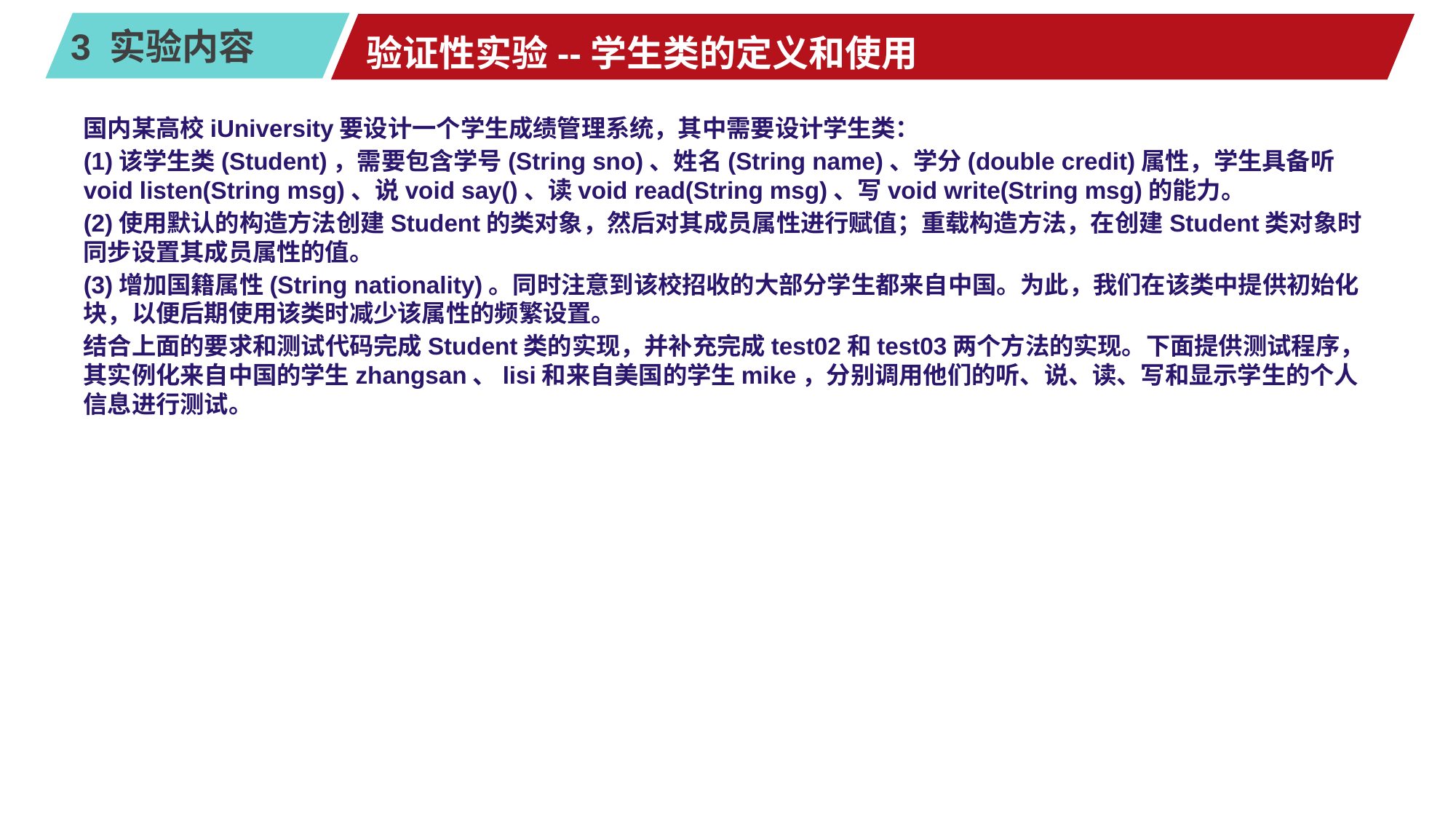

# 验证性实验--学生类的定义和使用
国内某高校iUniversity要设计一个学生成绩管理系统，其中需要设计学生类：
(1)该学生类(Student)，需要包含学号(String sno)、姓名(String name)、学分(double credit)属性，学生具备听void listen(String msg)、说void say()、读void read(String msg)、写void write(String msg)的能力。
(2)使用默认的构造方法创建Student的类对象，然后对其成员属性进行赋值；重载构造方法，在创建Student类对象时同步设置其成员属性的值。
(3)增加国籍属性(String nationality)。同时注意到该校招收的大部分学生都来自中国。为此，我们在该类中提供初始化块，以便后期使用该类时减少该属性的频繁设置。
结合上面的要求和测试代码完成Student类的实现，并补充完成test02和test03两个方法的实现。下面提供测试程序，其实例化来自中国的学生zhangsan、lisi和来自美国的学生mike，分别调用他们的听、说、读、写和显示学生的个人信息进行测试。